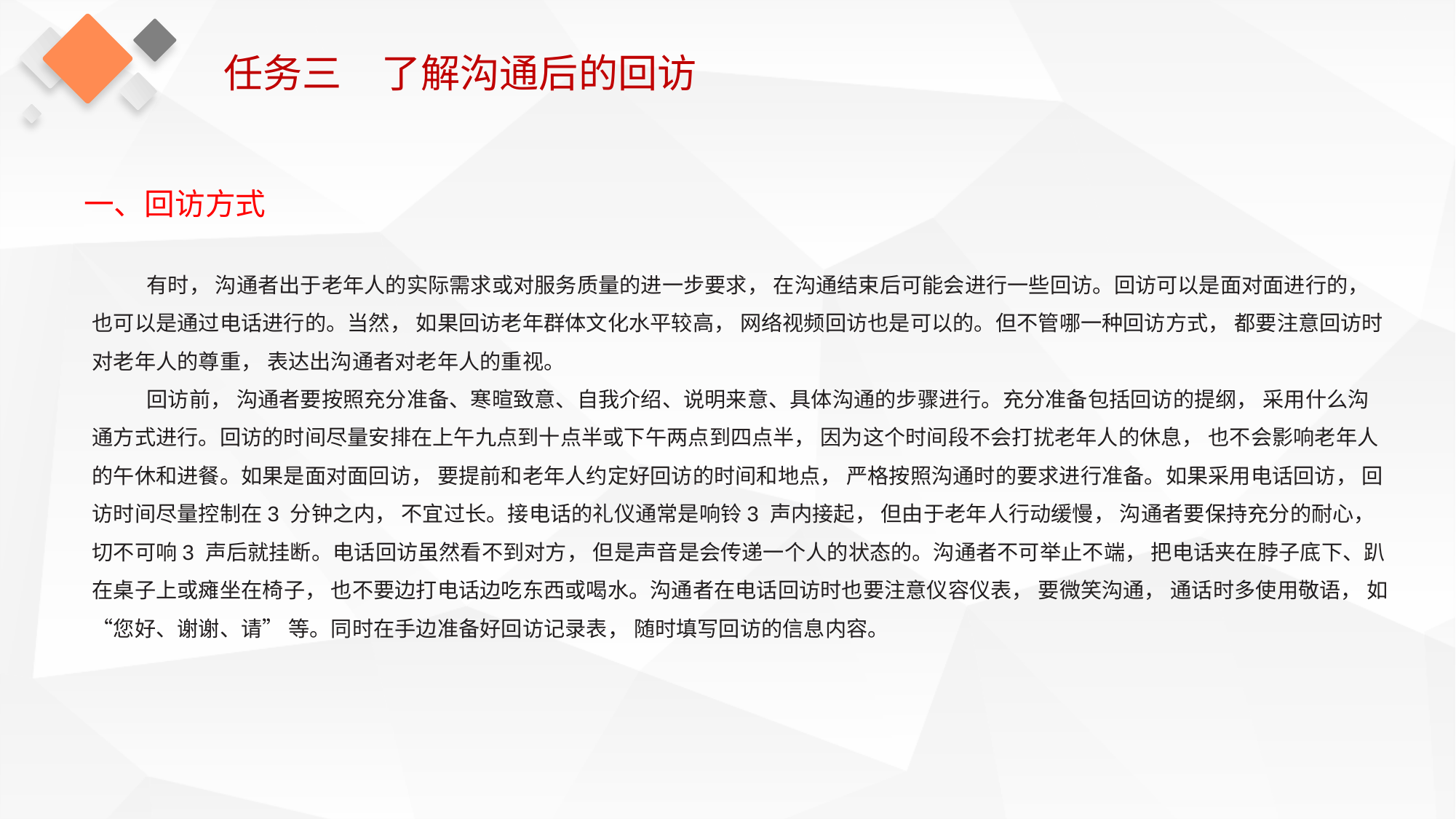

任务三　了解沟通后的回访
一、回访方式
有时， 沟通者出于老年人的实际需求或对服务质量的进一步要求， 在沟通结束后可能会进行一些回访。回访可以是面对面进行的， 也可以是通过电话进行的。当然， 如果回访老年群体文化水平较高， 网络视频回访也是可以的。但不管哪一种回访方式， 都要注意回访时对老年人的尊重， 表达出沟通者对老年人的重视。
回访前， 沟通者要按照充分准备、寒暄致意、自我介绍、说明来意、具体沟通的步骤进行。充分准备包括回访的提纲， 采用什么沟通方式进行。回访的时间尽量安排在上午九点到十点半或下午两点到四点半， 因为这个时间段不会打扰老年人的休息， 也不会影响老年人的午休和进餐。如果是面对面回访， 要提前和老年人约定好回访的时间和地点， 严格按照沟通时的要求进行准备。如果采用电话回访， 回访时间尽量控制在3 分钟之内， 不宜过长。接电话的礼仪通常是响铃3 声内接起， 但由于老年人行动缓慢， 沟通者要保持充分的耐心， 切不可响3 声后就挂断。电话回访虽然看不到对方， 但是声音是会传递一个人的状态的。沟通者不可举止不端， 把电话夹在脖子底下、趴在桌子上或瘫坐在椅子， 也不要边打电话边吃东西或喝水。沟通者在电话回访时也要注意仪容仪表， 要微笑沟通， 通话时多使用敬语， 如“您好、谢谢、请” 等。同时在手边准备好回访记录表， 随时填写回访的信息内容。